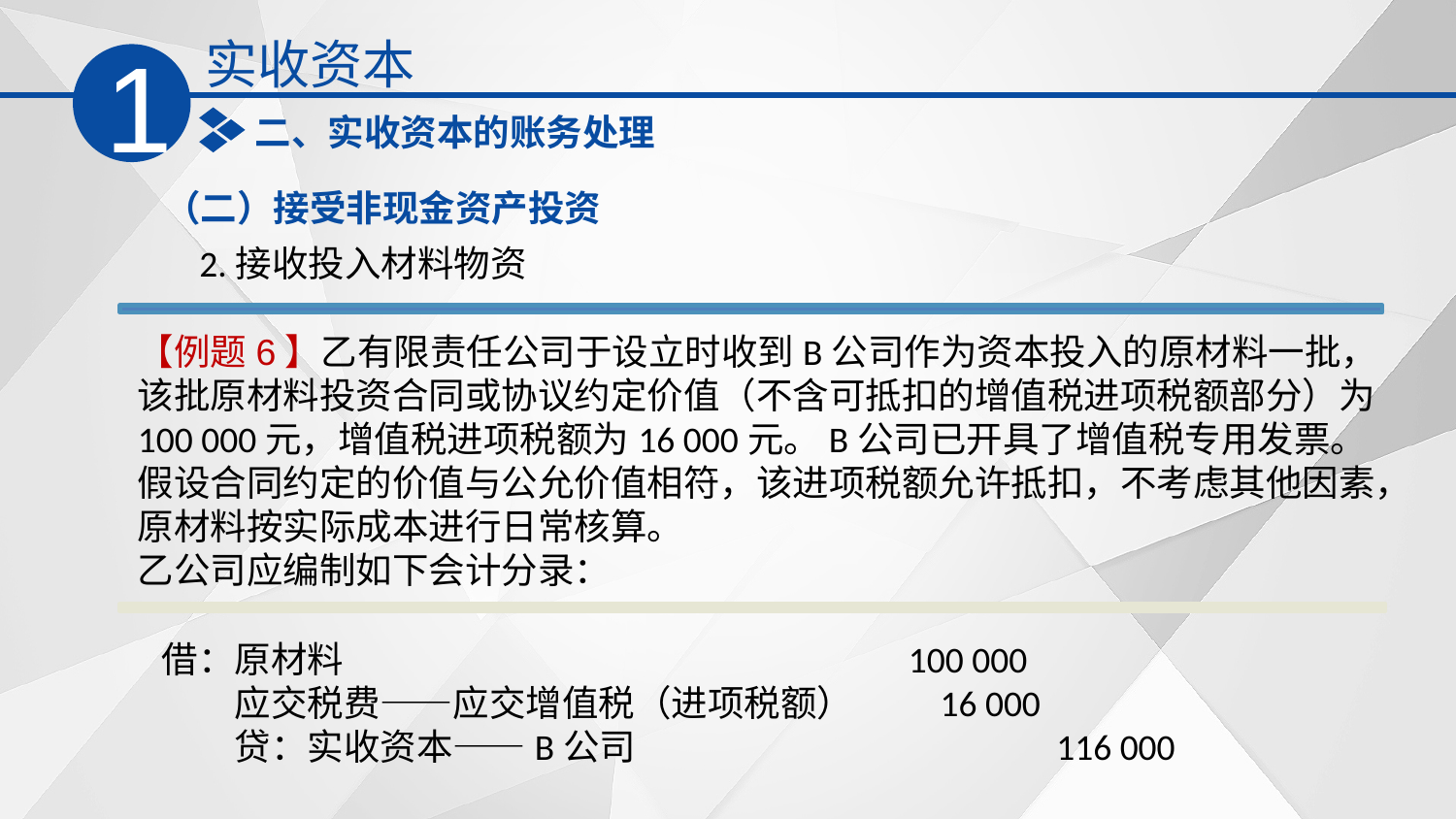

实收资本
1

二、实收资本的账务处理

（二）接受非现金资产投资
2.接收投入材料物资

【例题6】乙有限责任公司于设立时收到B公司作为资本投入的原材料一批，该批原材料投资合同或协议约定价值（不含可抵扣的增值税进项税额部分）为100 000元，增值税进项税额为16 000元。B公司已开具了增值税专用发票。假设合同约定的价值与公允价值相符，该进项税额允许抵扣，不考虑其他因素，原材料按实际成本进行日常核算。
乙公司应编制如下会计分录：

借：原材料　　　　　　　　　　　　　          100 000
　　应交税费——应交增值税（进项税额）　     16 000
　　贷：实收资本——B公司　　　　　　　                   116 000